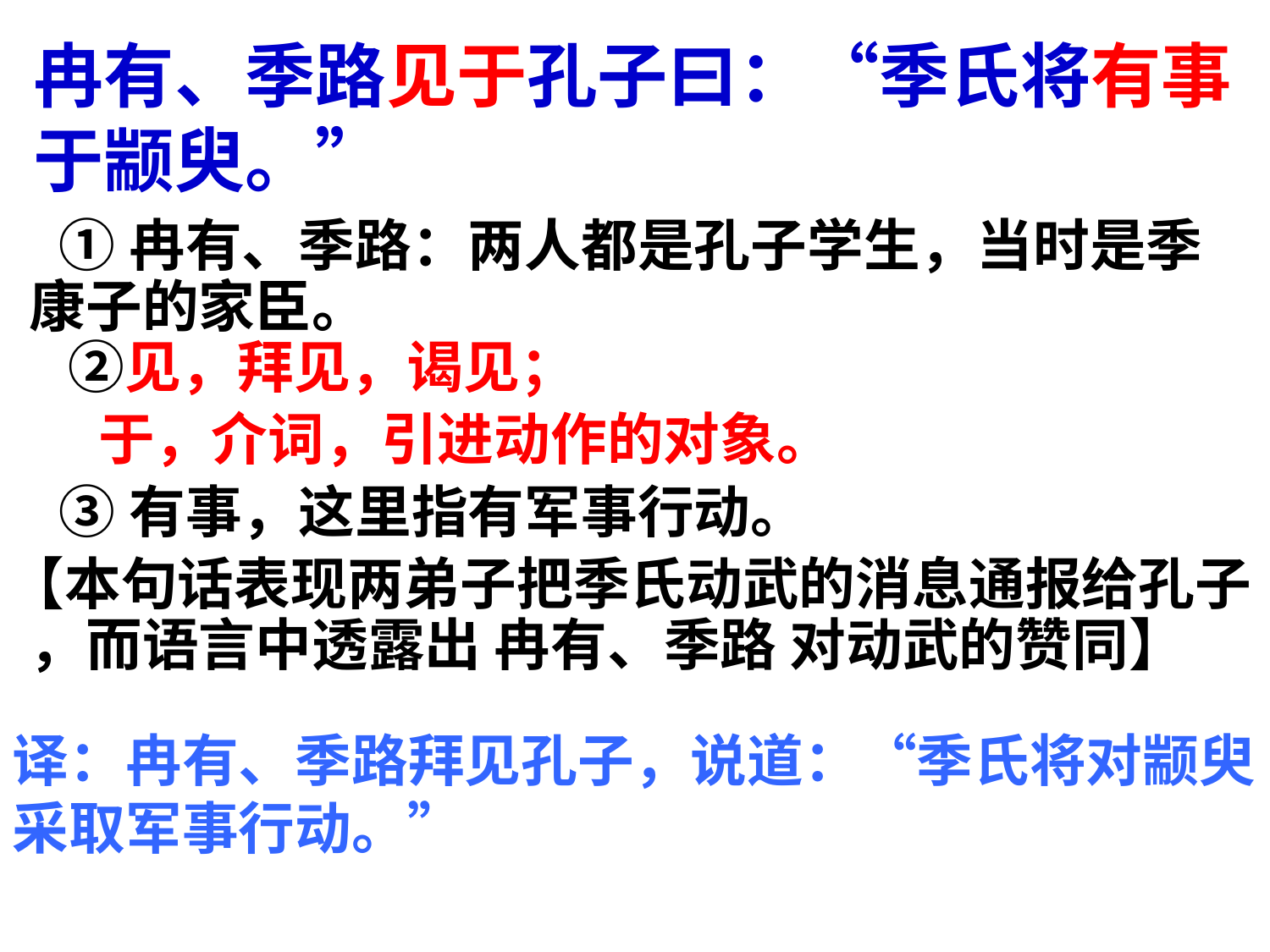

# 冉有、季路见于孔子曰：“季氏将有事于颛臾。”
      ①冉有、季路：两人都是孔子学生，当时是季康子的家臣。
   ②见，拜见，谒见；
        于，介词，引进动作的对象。
      ③有事，这里指有军事行动。
 【本句话表现两弟子把季氏动武的消息通报给孔子 ，而语言中透露出 冉有、季路 对动武的赞同】
译：冉有、季路拜见孔子，说道：“季氏将对颛臾采取军事行动。”